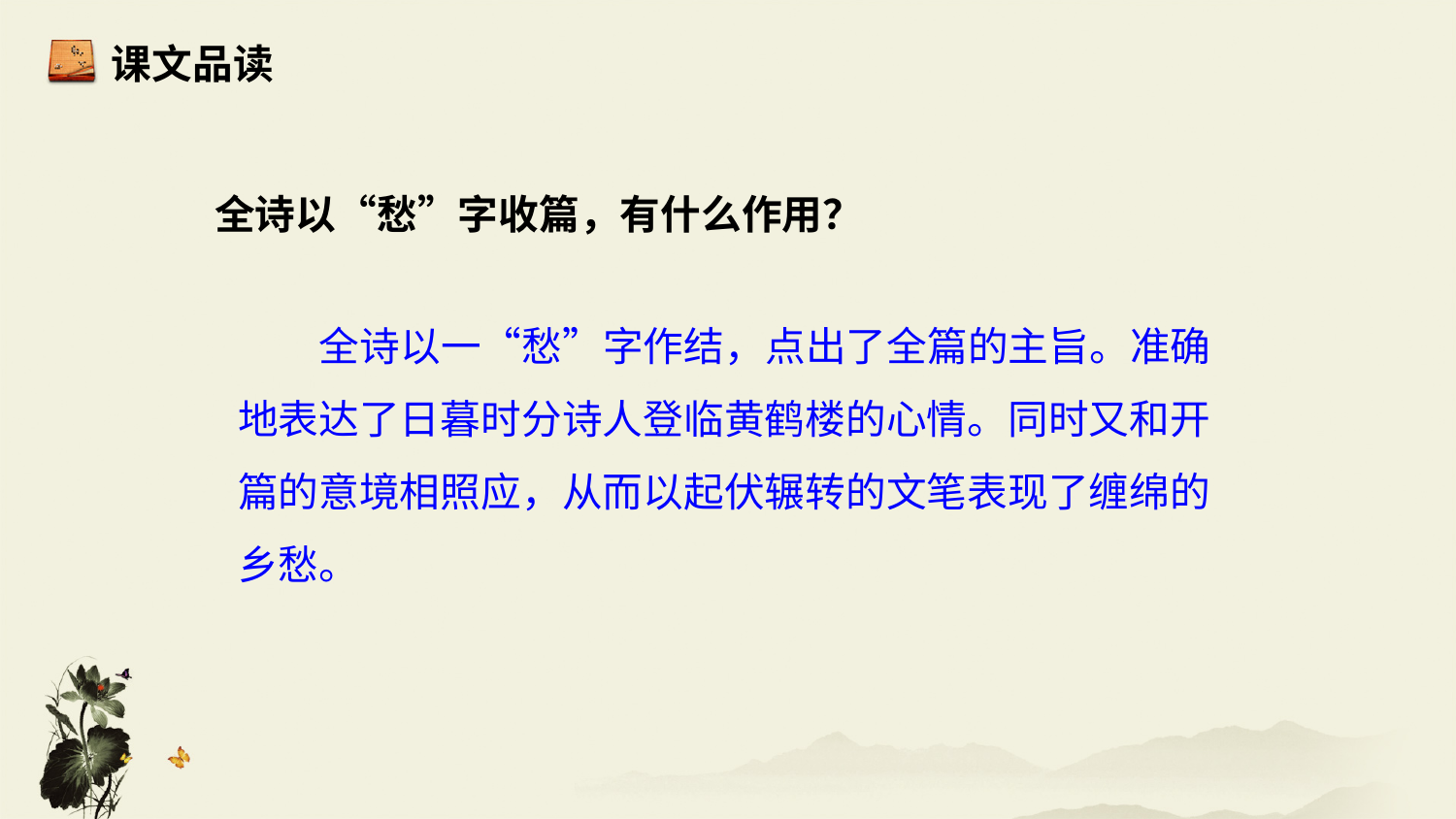

课文品读
全诗以“愁”字收篇，有什么作用？

        全诗以一“愁”字作结，点出了全篇的主旨。准确地表达了日暮时分诗人登临黄鹤楼的心情。同时又和开篇的意境相照应，从而以起伏辗转的文笔表现了缠绵的乡愁。